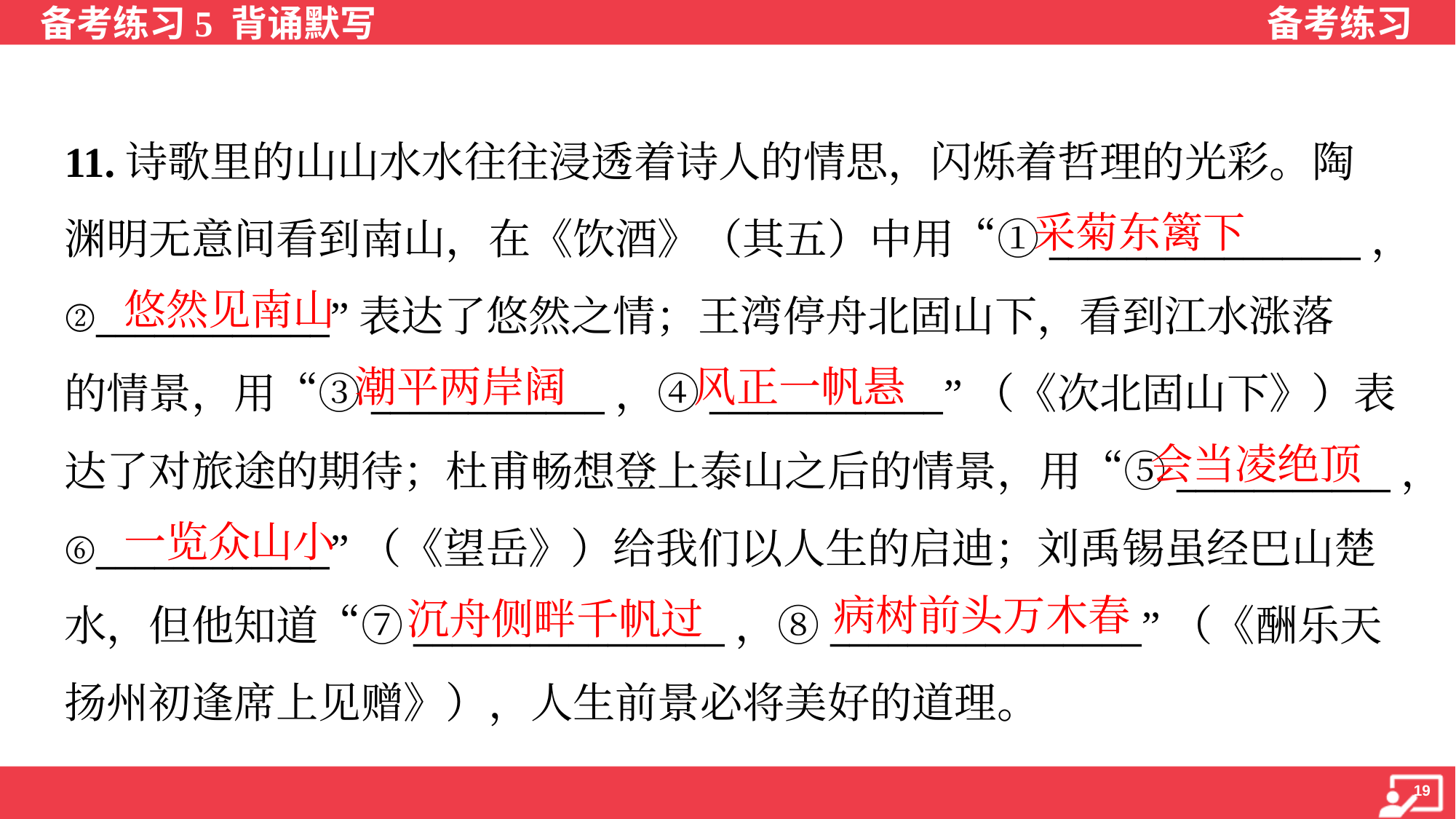

11.诗歌里的山山水水往往浸透着诗人的情思，闪烁着哲理的光彩。陶
渊明无意间看到南山，在《饮酒》（其五）中用“①________________，
②____________”表达了悠然之情；王湾停舟北固山下，看到江水涨落
的情景，用“③____________，④____________”（《次北固山下》）表
达了对旅途的期待；杜甫畅想登上泰山之后的情景，用“⑤___________，
⑥____________”（《望岳》）给我们以人生的启迪；刘禹锡虽经巴山楚
水，但他知道“⑦________________，⑧________________”（《酬乐天
扬州初逢席上见赠》），人生前景必将美好的道理。
采菊东篱下
悠然见南山
潮平两岸阔
风正一帆悬
会当凌绝顶
一览众山小
病树前头万木春
沉舟侧畔千帆过